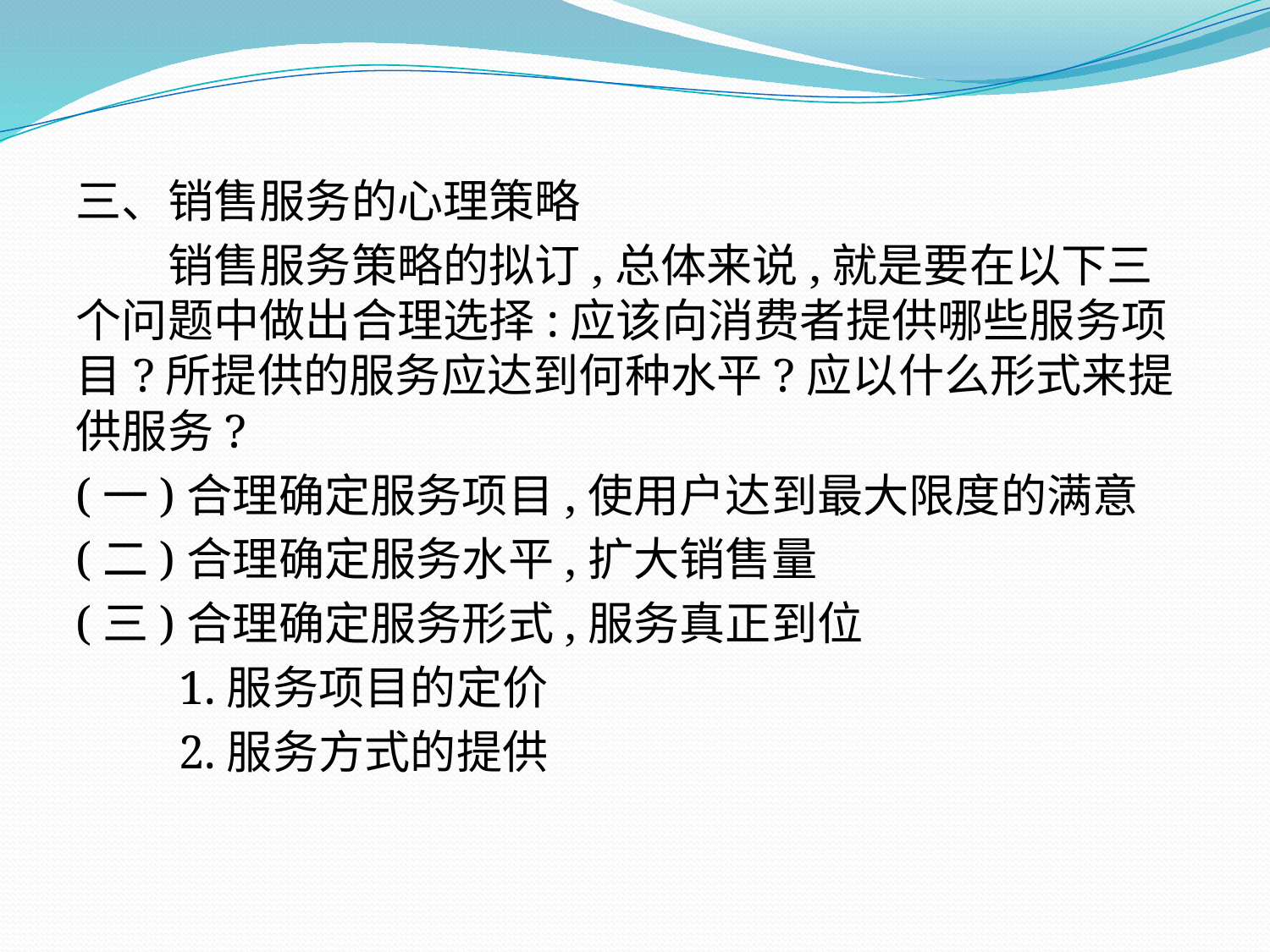

三、销售服务的心理策略
　　销售服务策略的拟订,总体来说,就是要在以下三个问题中做出合理选择:应该向消费者提供哪些服务项目?所提供的服务应达到何种水平?应以什么形式来提供服务?
(一)合理确定服务项目,使用户达到最大限度的满意
(二)合理确定服务水平,扩大销售量
(三)合理确定服务形式,服务真正到位
　　1.服务项目的定价
　　2.服务方式的提供